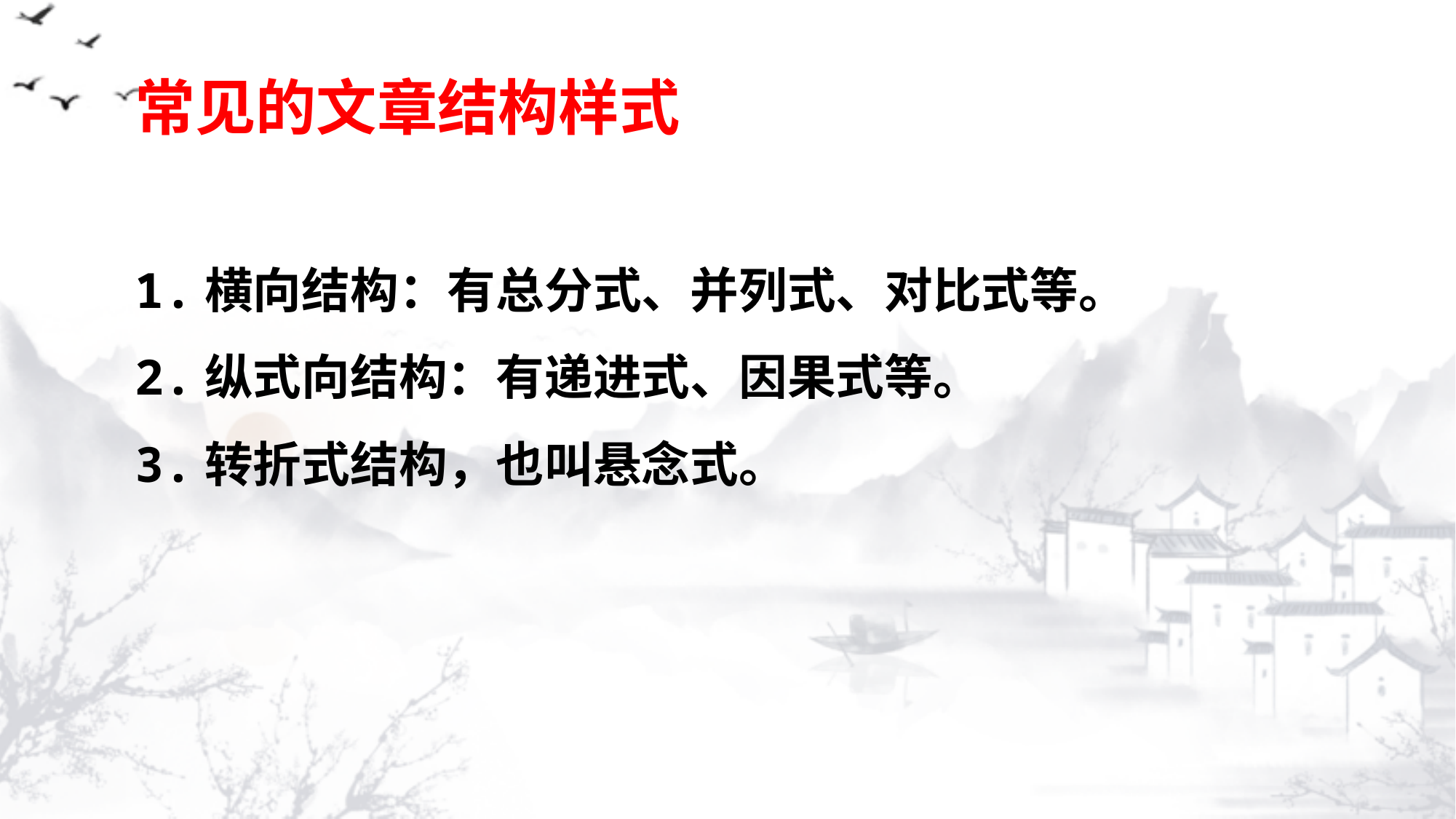

常见的文章结构样式
1.横向结构：有总分式、并列式、对比式等。
2.纵式向结构：有递进式、因果式等。
3.转折式结构，也叫悬念式。